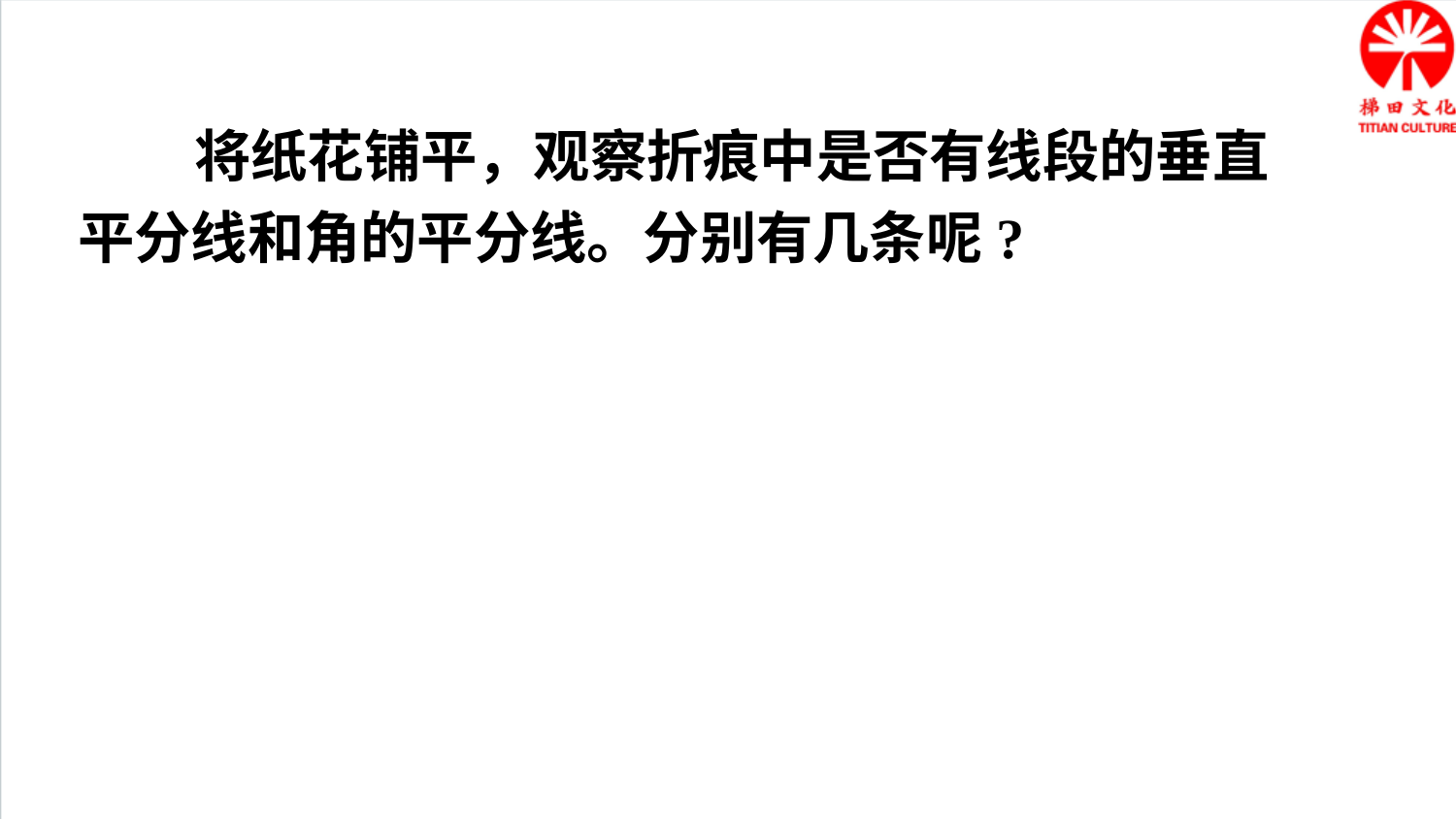

将纸花铺平，观察折痕中是否有线段的垂直平分线和角的平分线。分别有几条呢?